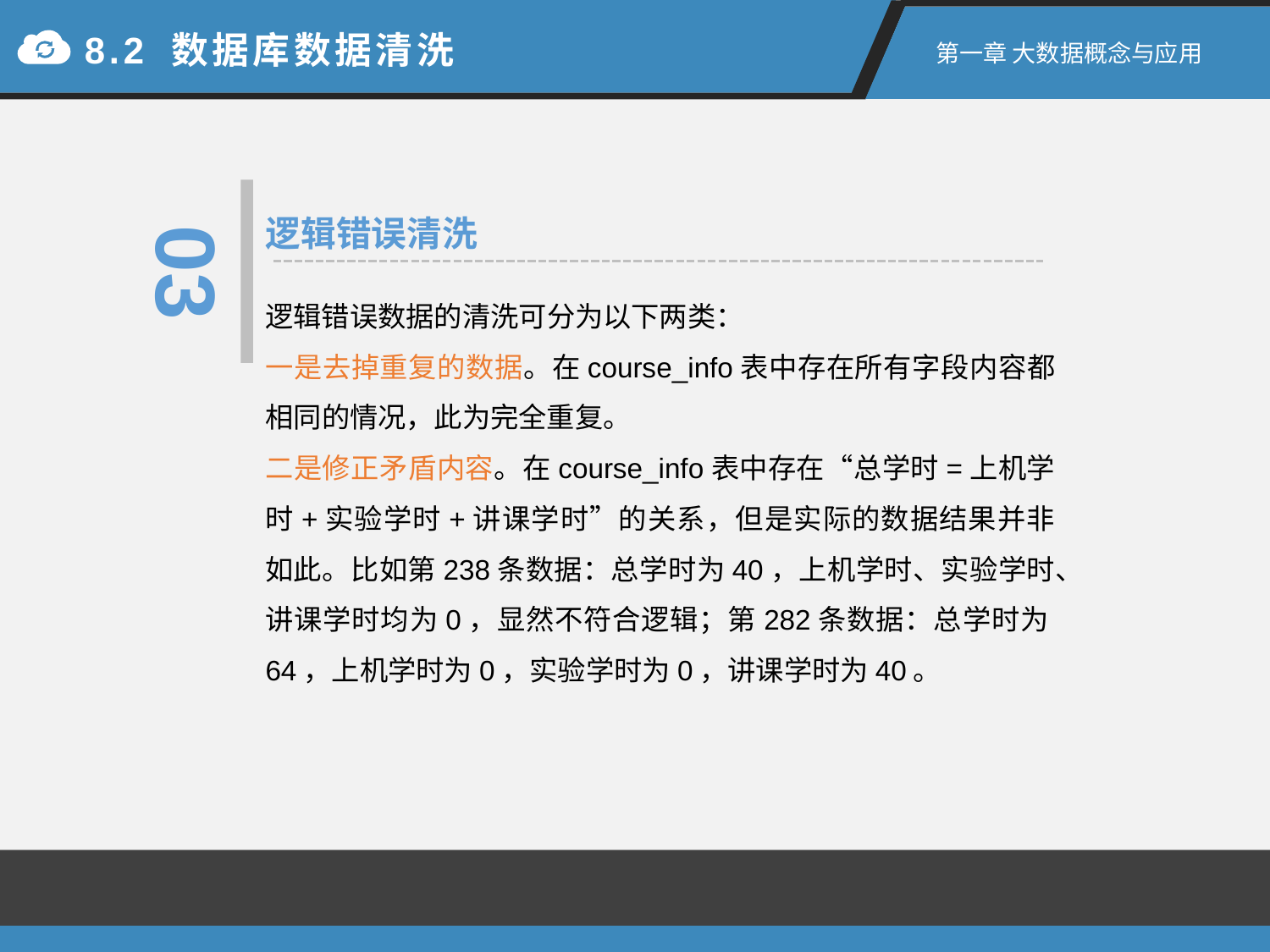

8.2 数据库数据清洗

第一章 大数据概念与应用

03
逻辑错误清洗
逻辑错误数据的清洗可分为以下两类：
一是去掉重复的数据。在course_info表中存在所有字段内容都相同的情况，此为完全重复。
二是修正矛盾内容。在course_info表中存在“总学时=上机学时+实验学时+讲课学时”的关系，但是实际的数据结果并非如此。比如第238条数据：总学时为40，上机学时、实验学时、讲课学时均为0，显然不符合逻辑；第282条数据：总学时为64，上机学时为0，实验学时为0，讲课学时为40。